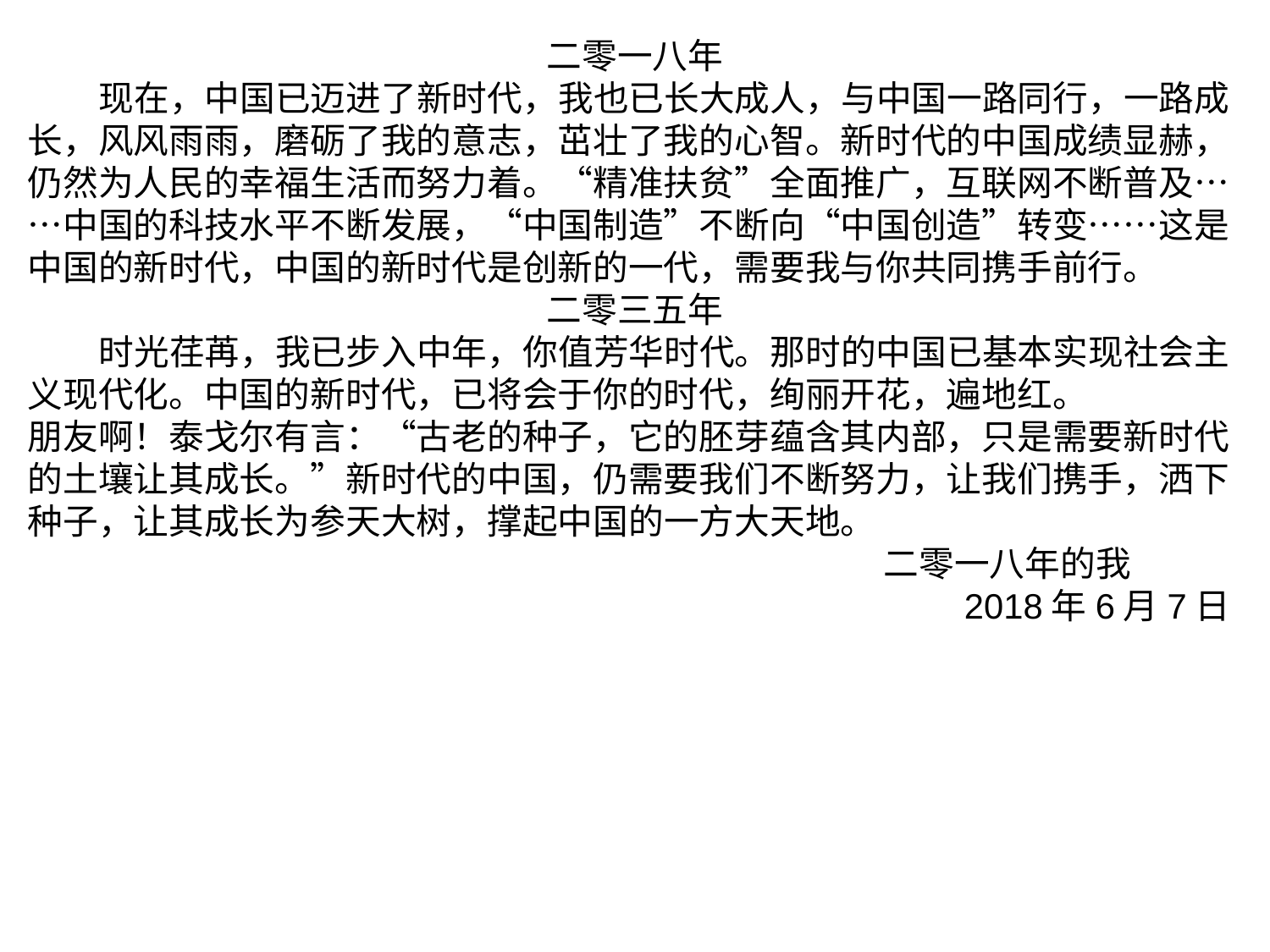

二零一八年
        现在，中国已迈进了新时代，我也已长大成人，与中国一路同行，一路成长，风风雨雨，磨砺了我的意志，茁壮了我的心智。新时代的中国成绩显赫，仍然为人民的幸福生活而努力着。“精准扶贫”全面推广，互联网不断普及……中国的科技水平不断发展，“中国制造”不断向“中国创造”转变……这是中国的新时代，中国的新时代是创新的一代，需要我与你共同携手前行。
二零三五年
        时光荏苒，我已步入中年，你值芳华时代。那时的中国已基本实现社会主义现代化。中国的新时代，已将会于你的时代，绚丽开花，遍地红。
朋友啊！泰戈尔有言：“古老的种子，它的胚芽蕴含其内部，只是需要新时代的土壤让其成长。”新时代的中国，仍需要我们不断努力，让我们携手，洒下种子，让其成长为参天大树，撑起中国的一方大天地。
                                                                                              二零一八年的我
                                                                                               2018年6月7日